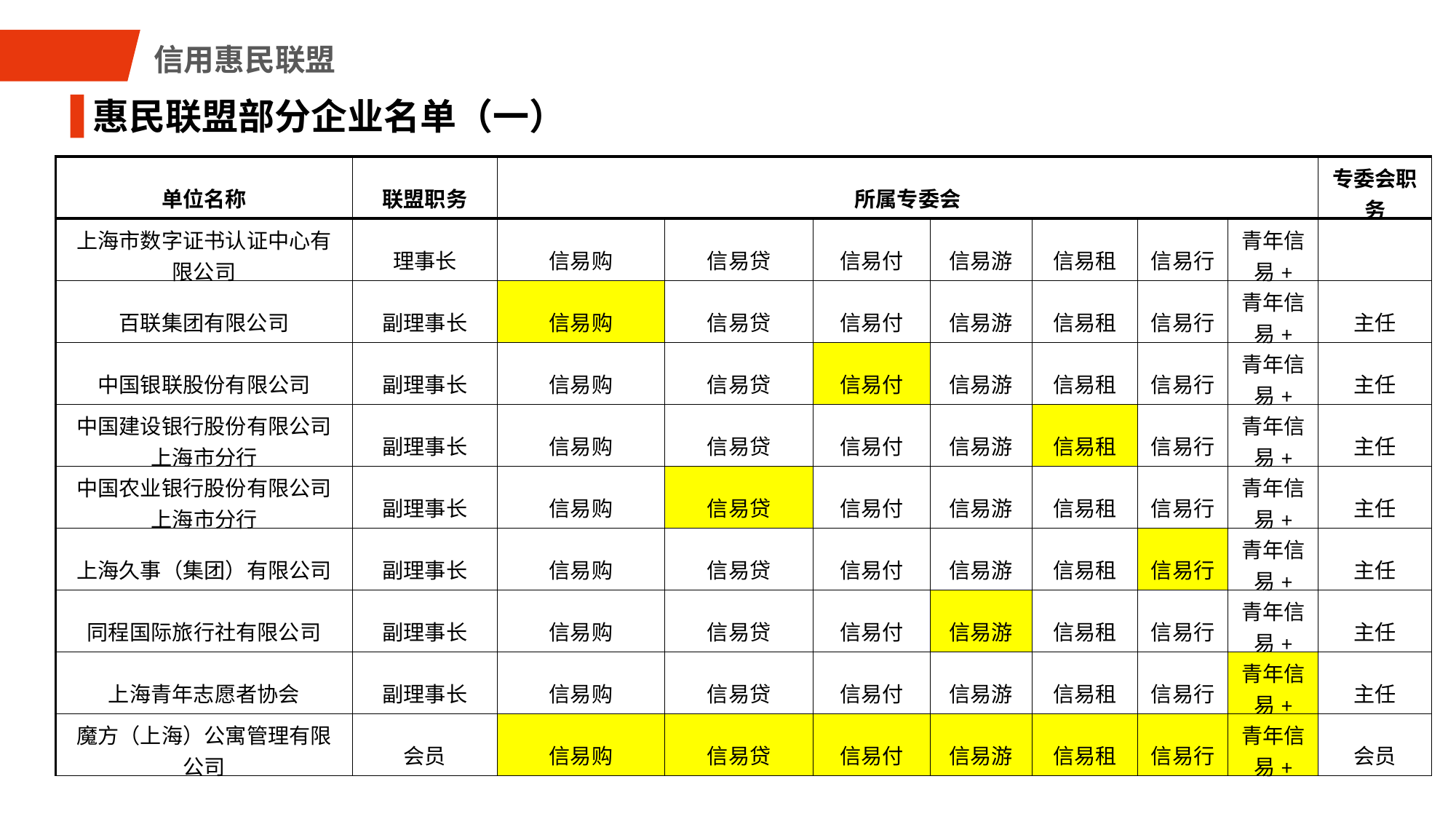

信用惠民联盟
惠民联盟部分企业名单（一）

| 单位名称 | 联盟职务 | 所属专委会 |  |  |  |  |  |  | 专委会职务 |
| --- | --- | --- | --- | --- | --- | --- | --- | --- | --- |
| 上海市数字证书认证中心有限公司 | 理事长 | 信易购 | 信易贷 | 信易付 | 信易游 | 信易租 | 信易行 | 青年信易+ |  |
| 百联集团有限公司 | 副理事长 | 信易购 | 信易贷 | 信易付 | 信易游 | 信易租 | 信易行 | 青年信易+ | 主任 |
| 中国银联股份有限公司 | 副理事长 | 信易购 | 信易贷 | 信易付 | 信易游 | 信易租 | 信易行 | 青年信易+ | 主任 |
| 中国建设银行股份有限公司上海市分行 | 副理事长 | 信易购 | 信易贷 | 信易付 | 信易游 | 信易租 | 信易行 | 青年信易+ | 主任 |
| 中国农业银行股份有限公司上海市分行 | 副理事长 | 信易购 | 信易贷 | 信易付 | 信易游 | 信易租 | 信易行 | 青年信易+ | 主任 |
| 上海久事（集团）有限公司 | 副理事长 | 信易购 | 信易贷 | 信易付 | 信易游 | 信易租 | 信易行 | 青年信易+ | 主任 |
| 同程国际旅行社有限公司 | 副理事长 | 信易购 | 信易贷 | 信易付 | 信易游 | 信易租 | 信易行 | 青年信易+ | 主任 |
| 上海青年志愿者协会 | 副理事长 | 信易购 | 信易贷 | 信易付 | 信易游 | 信易租 | 信易行 | 青年信易+ | 主任 |
| 魔方（上海）公寓管理有限公司 | 会员 | 信易购 | 信易贷 | 信易付 | 信易游 | 信易租 | 信易行 | 青年信易+ | 会员 |